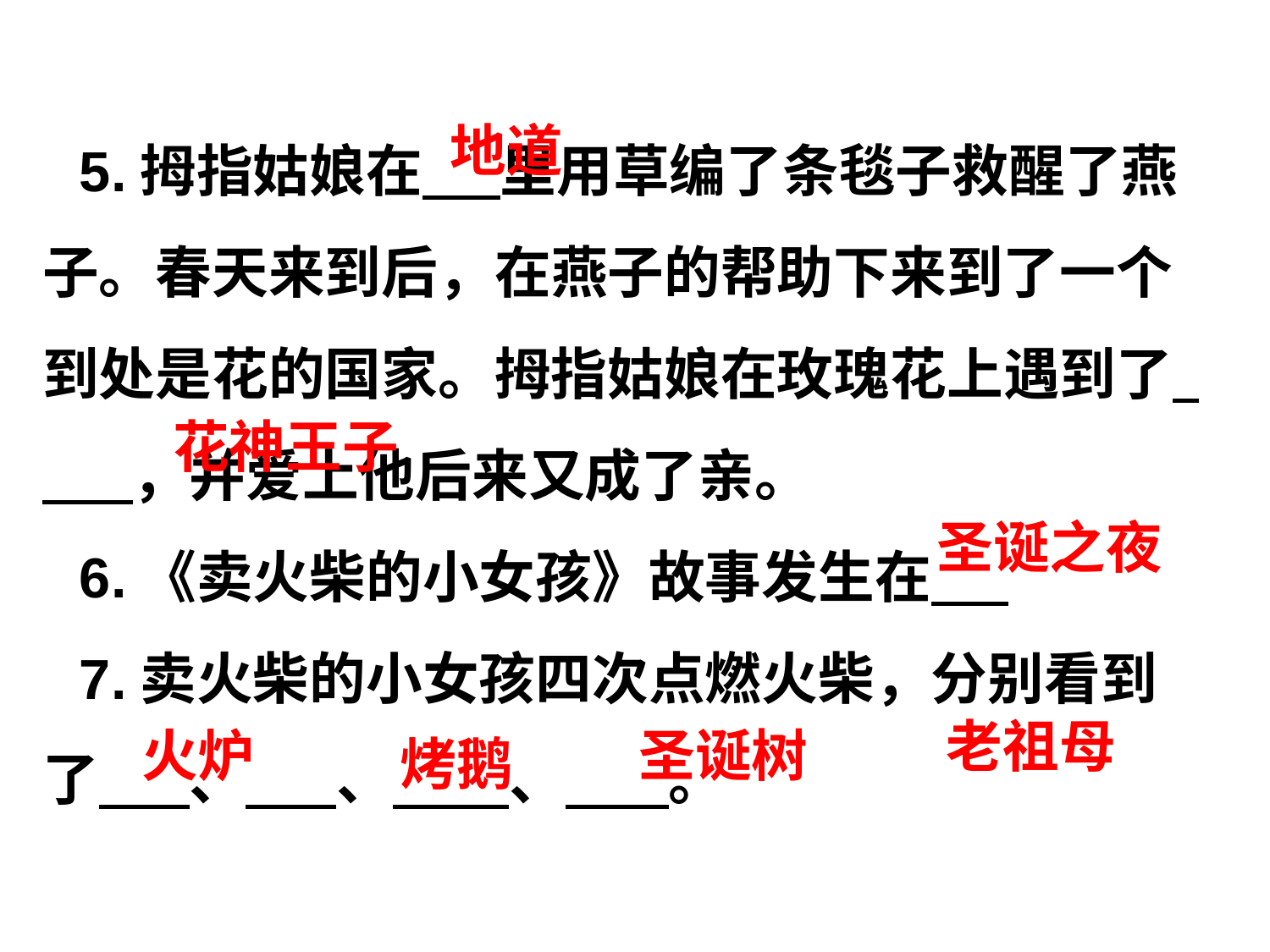

5.拇指姑娘在      里用草编了条毯子救醒了燕子。春天来到后，在燕子的帮助下来到了一个到处是花的国家。拇指姑娘在玫瑰花上遇到了         ，并爱上他后来又成了亲。
6.《卖火柴的小女孩》故事发生在
7.卖火柴的小女孩四次点燃火柴，分别看到了       、       、         、        。
地道
花神王子
圣诞之夜
老祖母
火炉
圣诞树
烤鹅